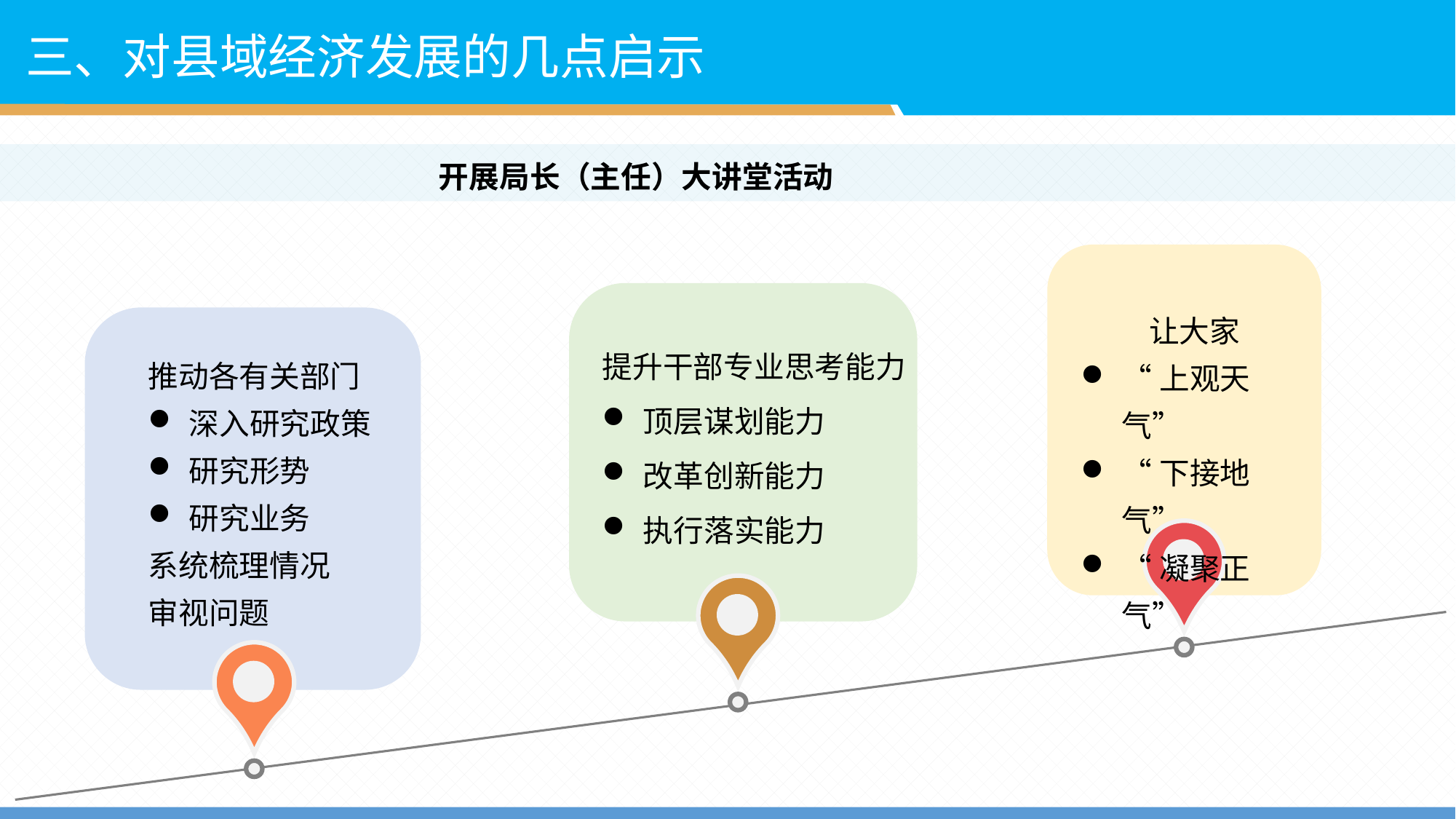

三、对县域经济发展的几点启示
开展局长（主任）大讲堂活动

让大家
“上观天气”
“下接地气”
“凝聚正气”

提升干部专业思考能力
顶层谋划能力
改革创新能力
执行落实能力
推动各有关部门
深入研究政策
研究形势
研究业务
系统梳理情况
审视问题